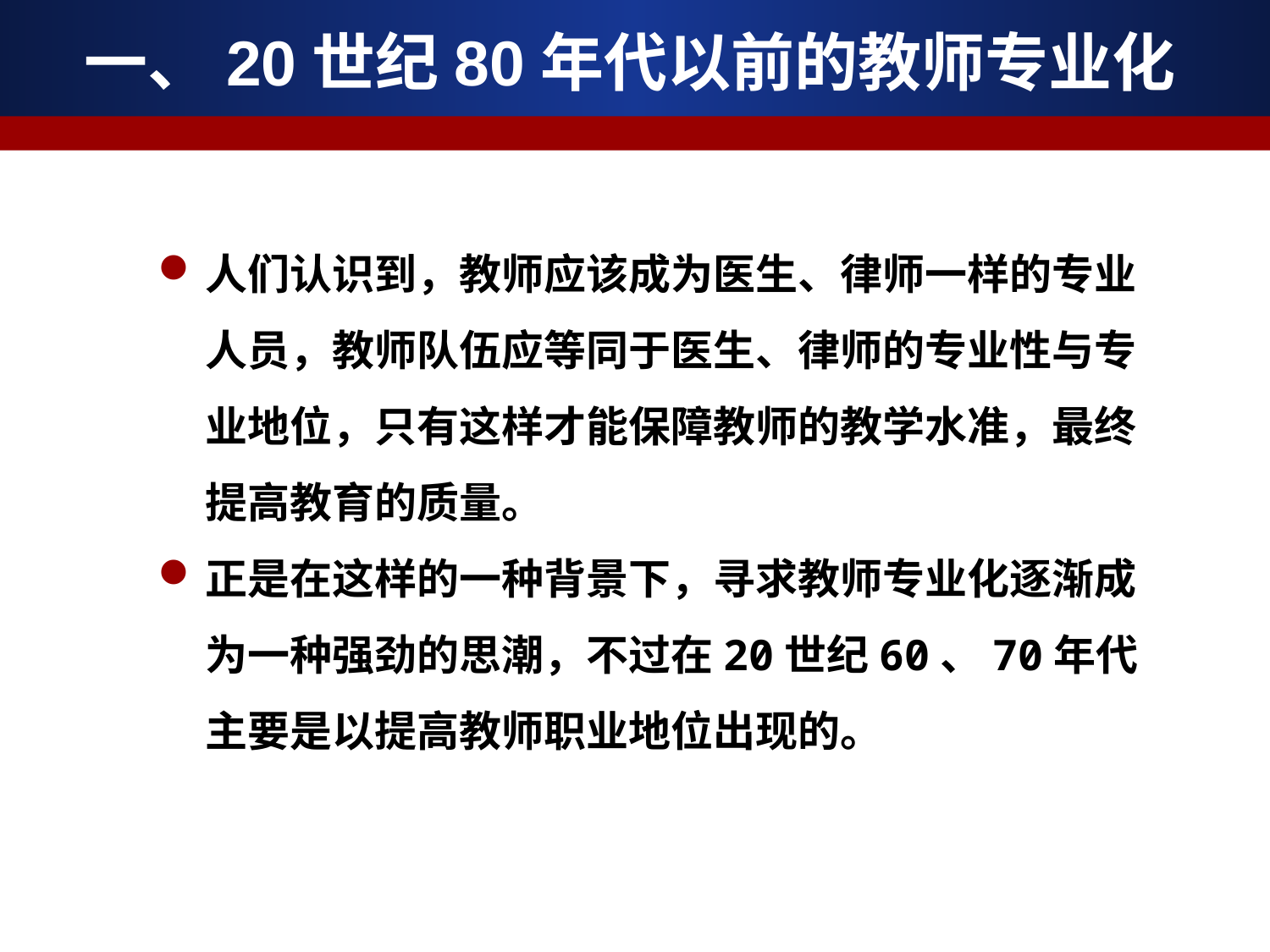

# 一、20世纪80年代以前的教师专业化
人们认识到，教师应该成为医生、律师一样的专业人员，教师队伍应等同于医生、律师的专业性与专业地位，只有这样才能保障教师的教学水准，最终提高教育的质量。
正是在这样的一种背景下，寻求教师专业化逐渐成为一种强劲的思潮，不过在20世纪60、70年代主要是以提高教师职业地位出现的。